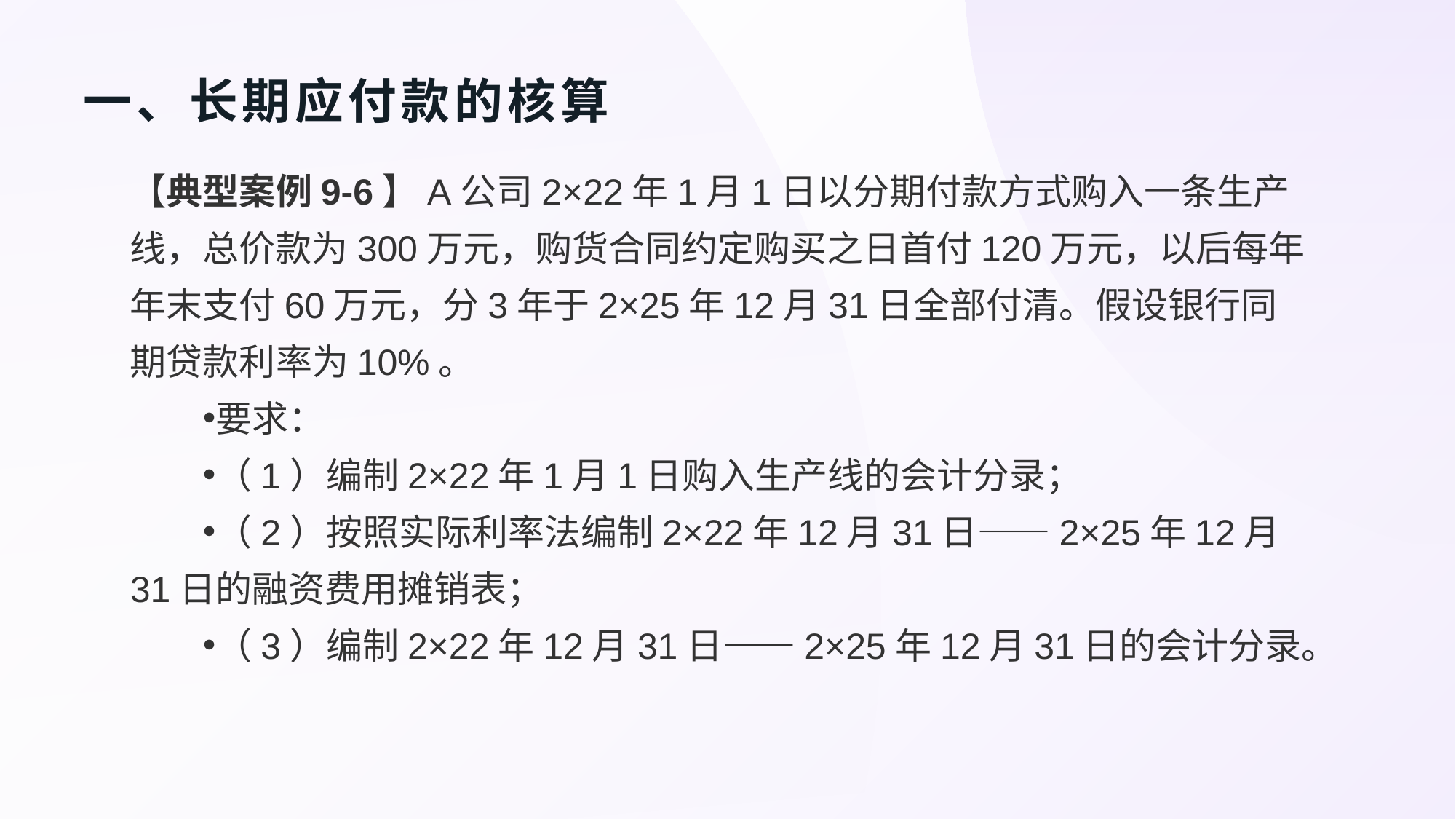

# 一、长期应付款的核算
【典型案例9-6】A公司2×22年1月1日以分期付款方式购入一条生产线，总价款为300万元，购货合同约定购买之日首付120万元，以后每年年末支付60万元，分3年于2×25年12月31日全部付清。假设银行同期贷款利率为10%。
要求：
（1）编制2×22年1月1日购入生产线的会计分录；
（2）按照实际利率法编制2×22年12月31日——2×25年12月31日的融资费用摊销表；
（3）编制2×22年12月31日——2×25年12月31日的会计分录。